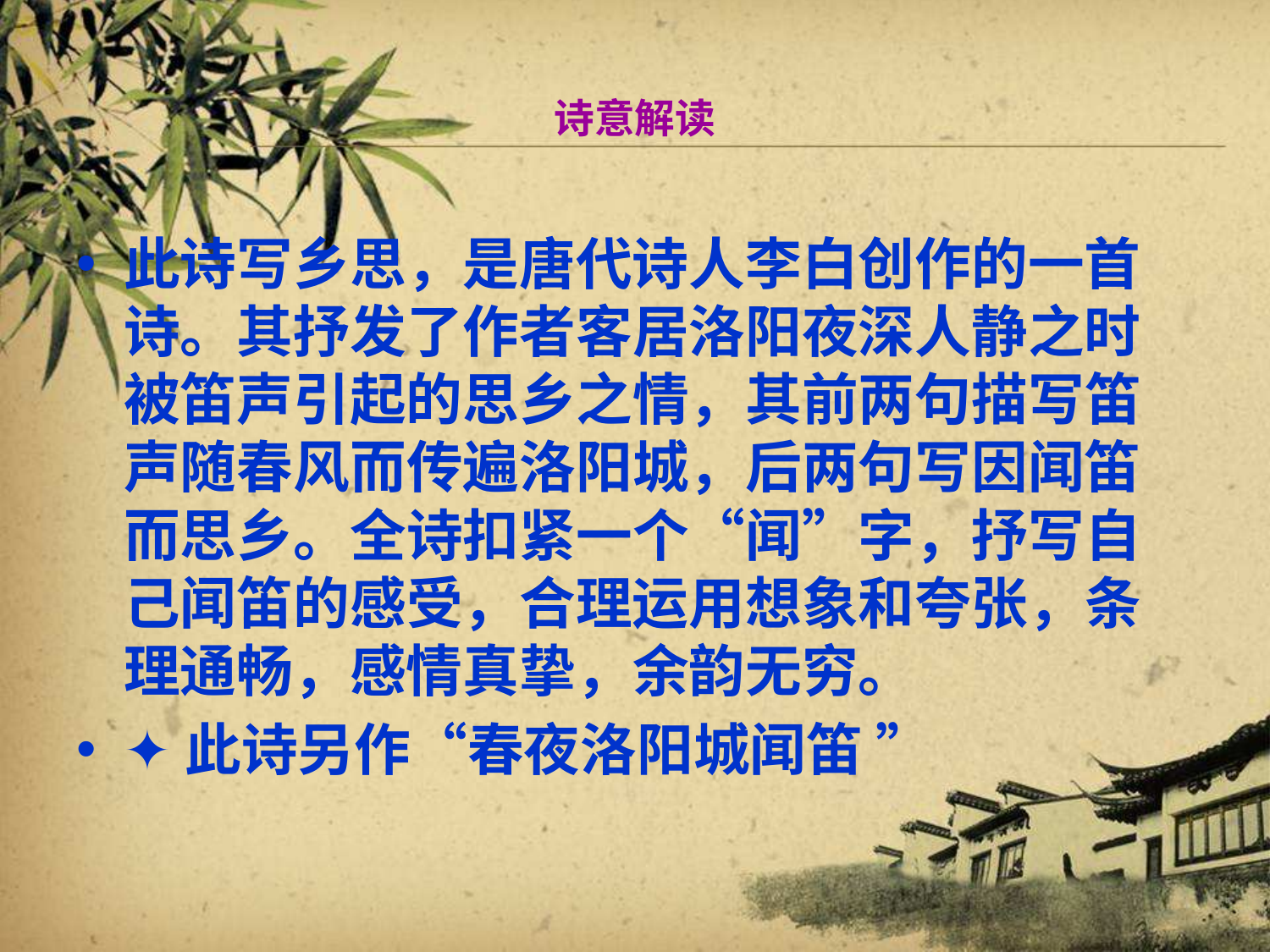

# 诗意解读
此诗写乡思，是唐代诗人李白创作的一首诗。其抒发了作者客居洛阳夜深人静之时被笛声引起的思乡之情，其前两句描写笛声随春风而传遍洛阳城，后两句写因闻笛而思乡。全诗扣紧一个“闻”字，抒写自己闻笛的感受，合理运用想象和夸张，条理通畅，感情真挚，余韵无穷。
✦此诗另作“春夜洛阳城闻笛 ”